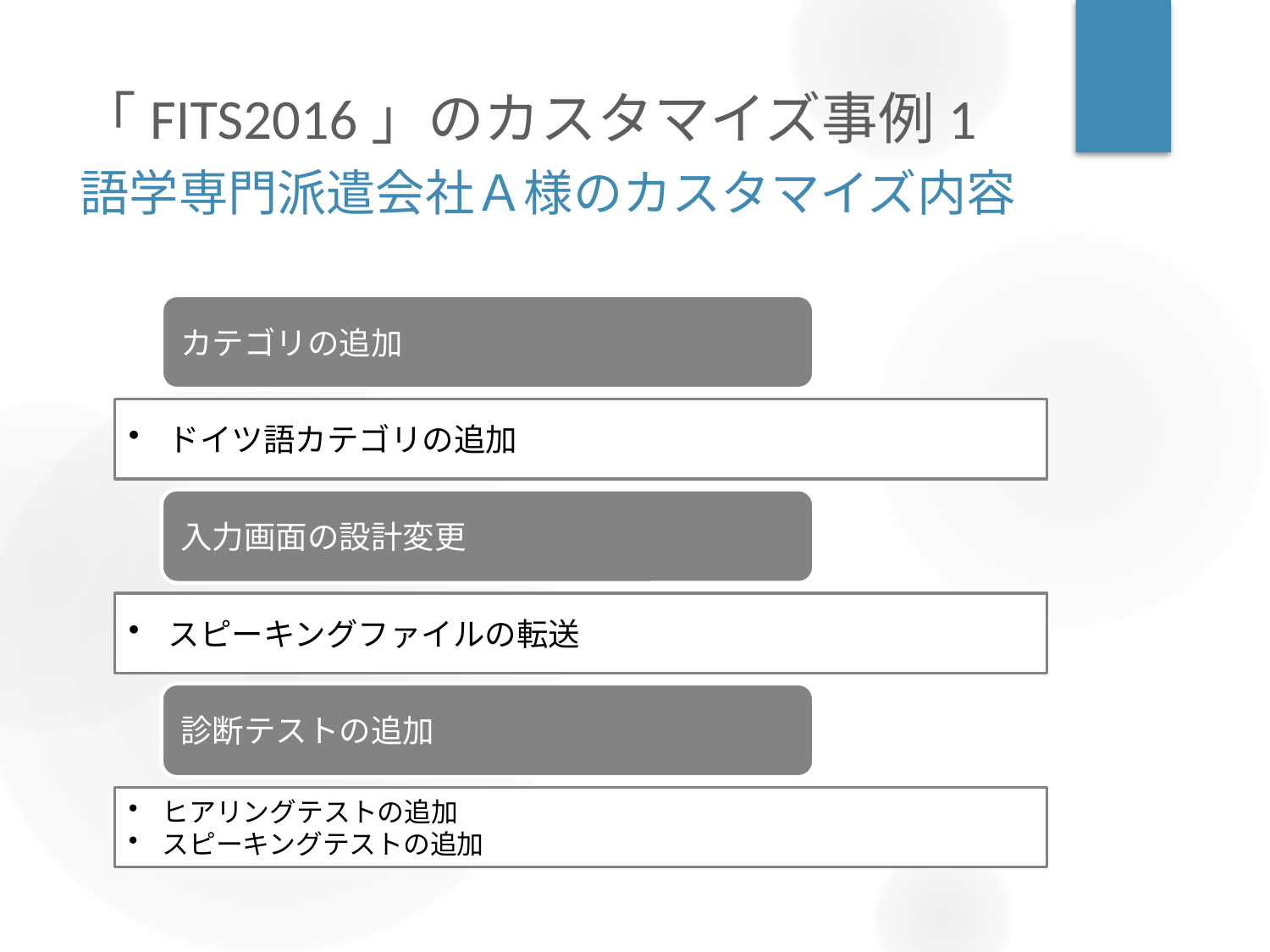

# 「FITS2016」のカスタマイズ事例1 語学専門派遣会社Ａ様のカスタマイズ内容
カテゴリの追加
ドイツ語カテゴリの追加
入力画面の設計変更
スピーキングファイルの転送
診断テストの追加
ヒアリングテストの追加
スピーキングテストの追加